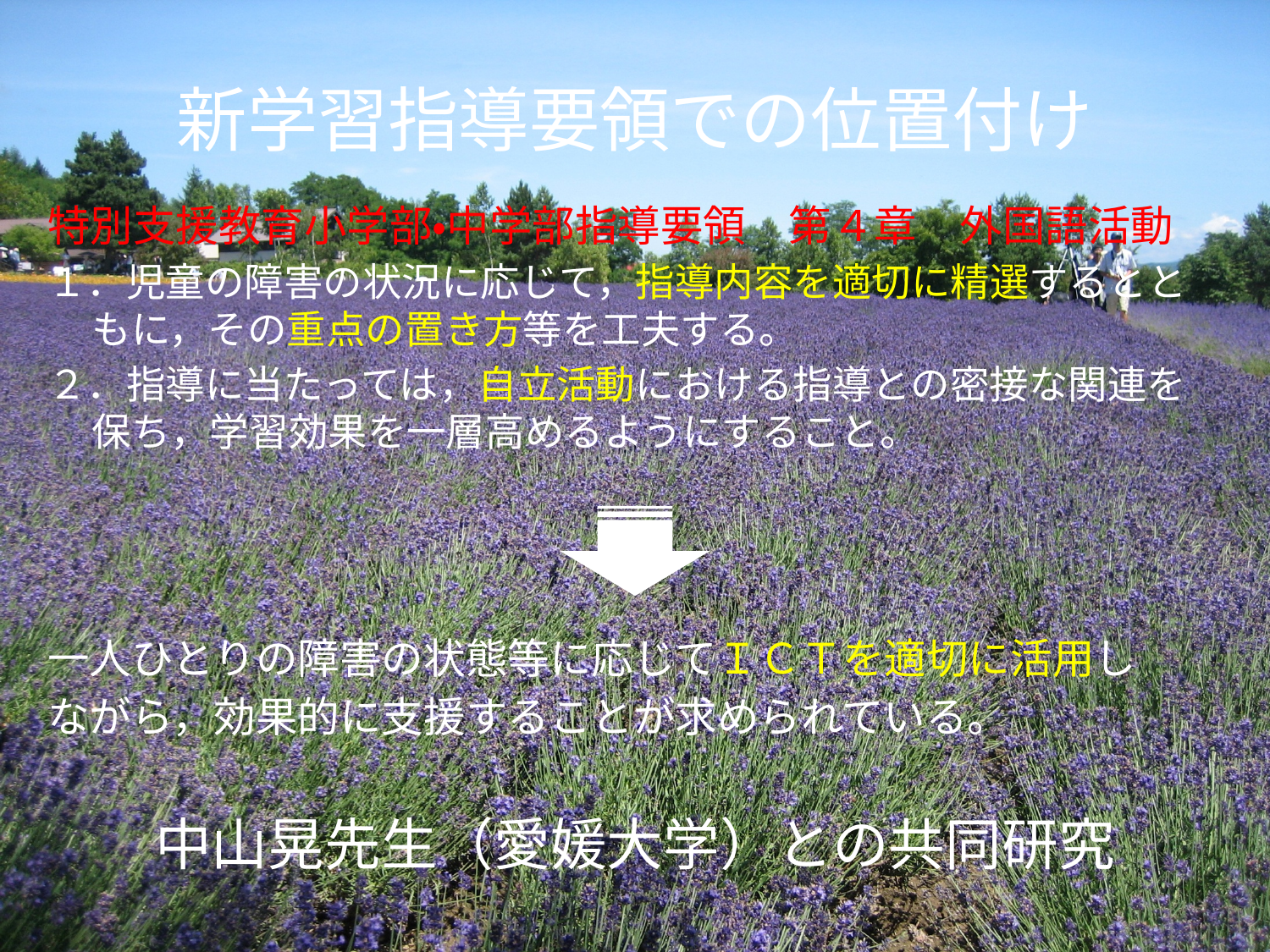

# 新学習指導要領での位置付け
特別支援教育小学部・中学部指導要領　第４章　外国語活動
１．児童の障害の状況に応じて，指導内容を適切に精選するとともに，その重点の置き方等を工夫する。
２．指導に当たっては，自立活動における指導との密接な関連を保ち，学習効果を一層高めるようにすること。

一人ひとりの障害の状態等に応じてＩＣＴを適切に活用し
ながら，効果的に支援することが求められている。

中山晃先生（愛媛大学）との共同研究